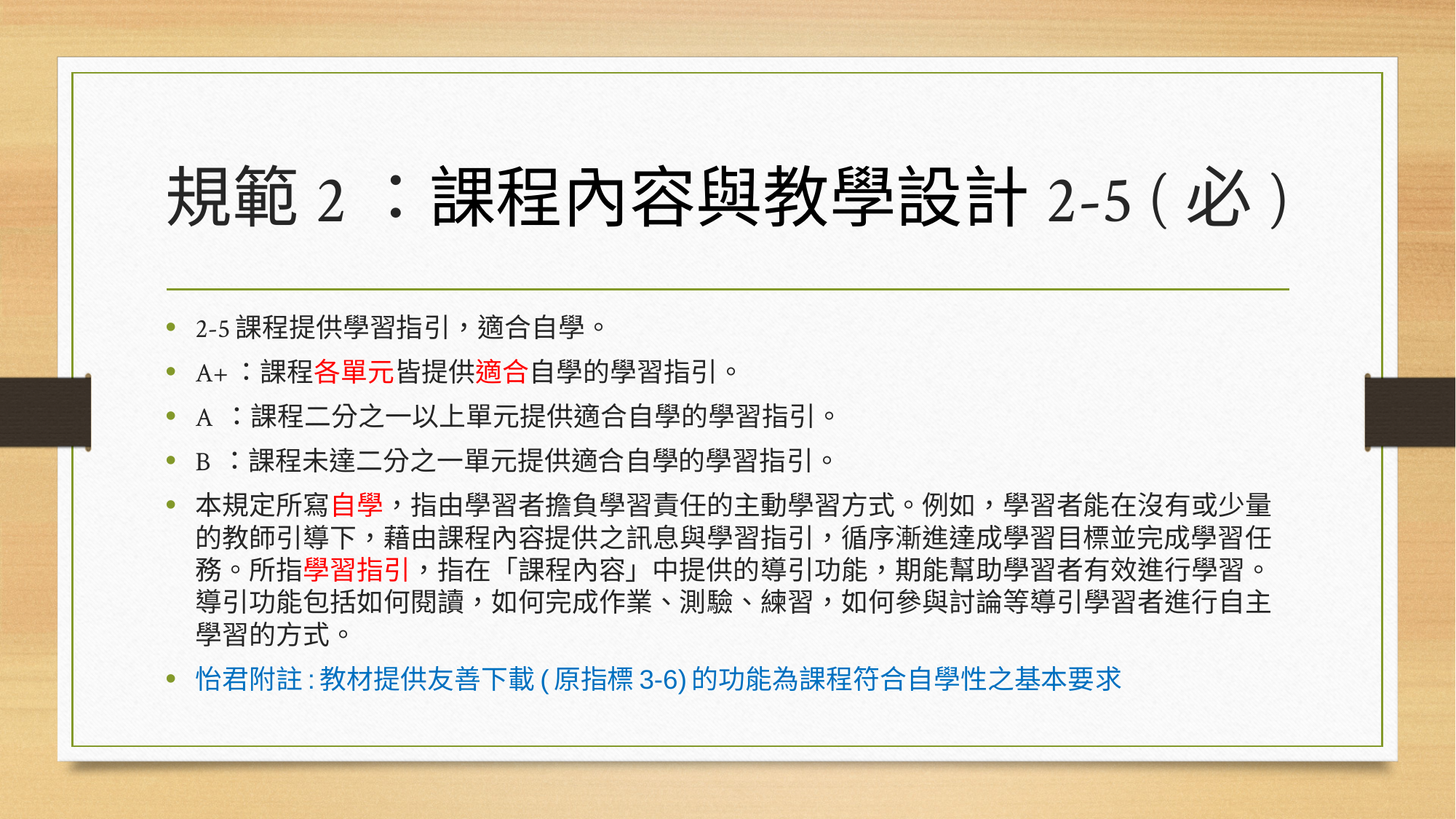

# 規範2：課程內容與教學設計2-5 (必)
2-5課程提供學習指引，適合自學。
A+：課程各單元皆提供適合自學的學習指引。
A ：課程二分之一以上單元提供適合自學的學習指引。
B ：課程未達二分之一單元提供適合自學的學習指引。
本規定所寫自學，指由學習者擔負學習責任的主動學習方式。例如，學習者能在沒有或少量的教師引導下，藉由課程內容提供之訊息與學習指引，循序漸進達成學習目標並完成學習任務。所指學習指引，指在「課程內容」中提供的導引功能，期能幫助學習者有效進行學習。導引功能包括如何閱讀，如何完成作業、測驗、練習，如何參與討論等導引學習者進行自主學習的方式。
怡君附註:教材提供友善下載(原指標3-6)的功能為課程符合自學性之基本要求